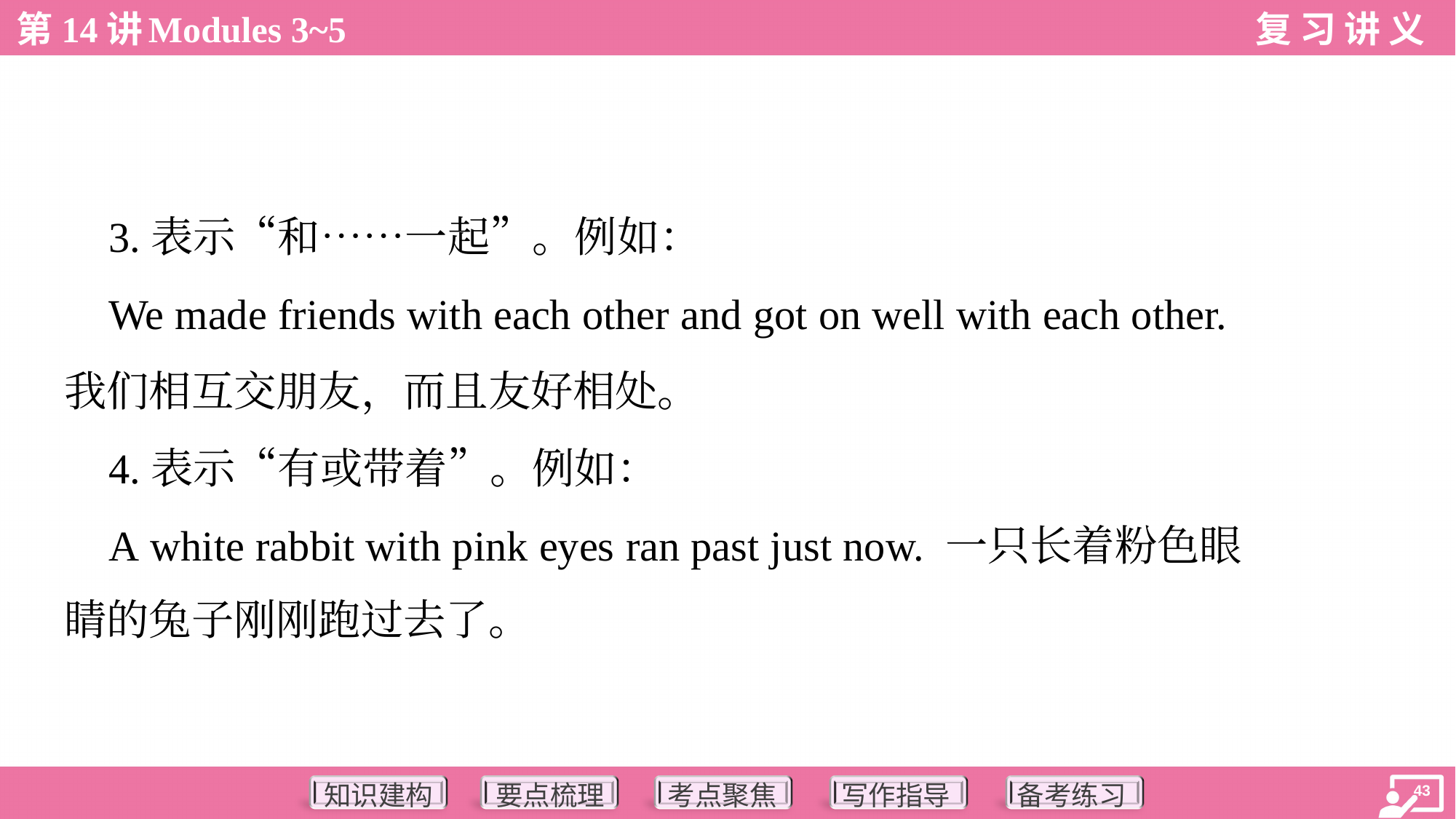

3.表示“和……一起”。例如：
    We made friends with each other and got on well with each other.
我们相互交朋友，而且友好相处。
    4.表示“有或带着”。例如：
    A white rabbit with pink eyes ran past just now. 一只长着粉色眼
睛的兔子刚刚跑过去了。